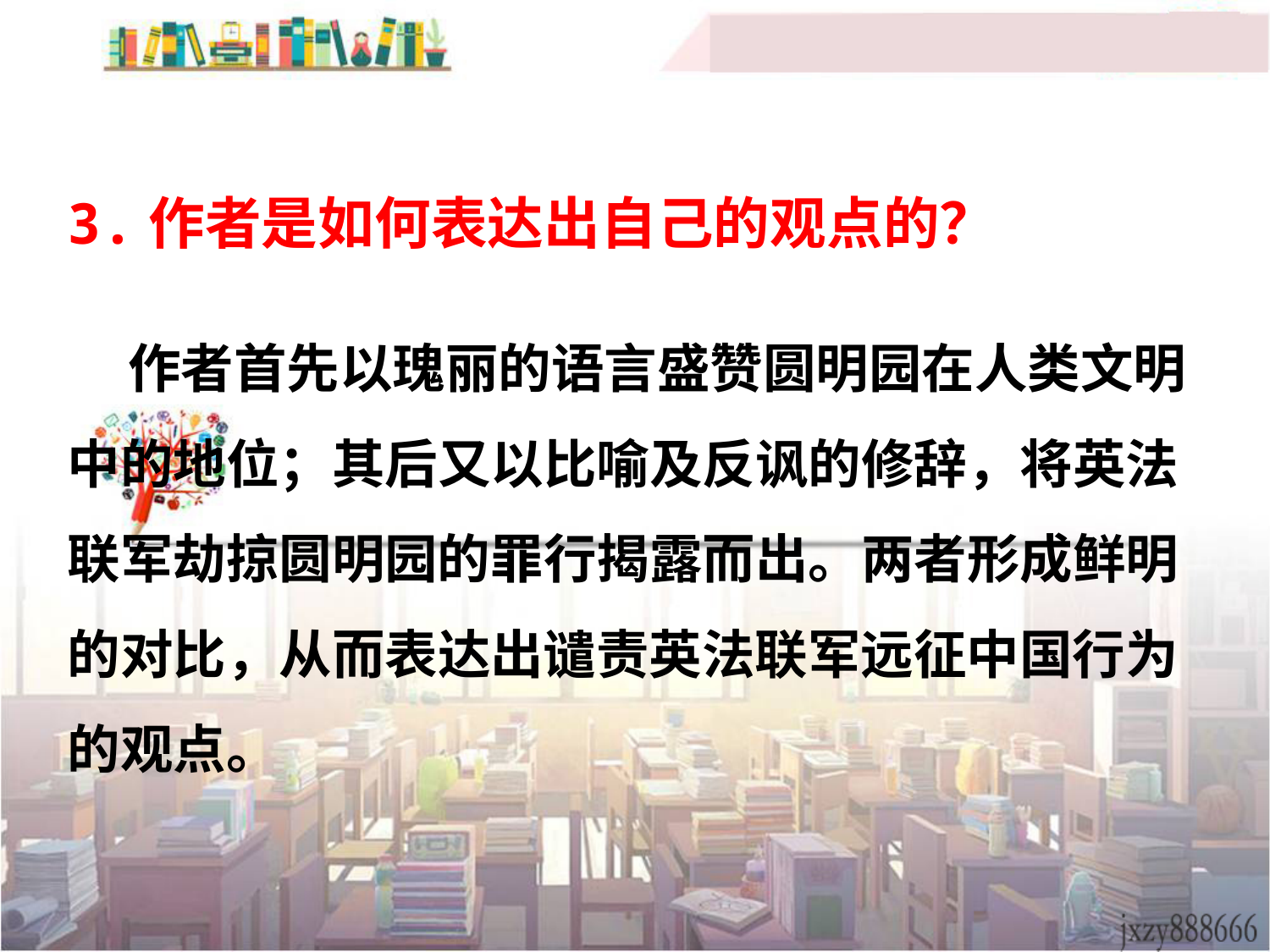

3.作者是如何表达出自己的观点的？
    作者首先以瑰丽的语言盛赞圆明园在人类文明中的地位；其后又以比喻及反讽的修辞，将英法联军劫掠圆明园的罪行揭露而出。两者形成鲜明的对比，从而表达出谴责英法联军远征中国行为的观点。